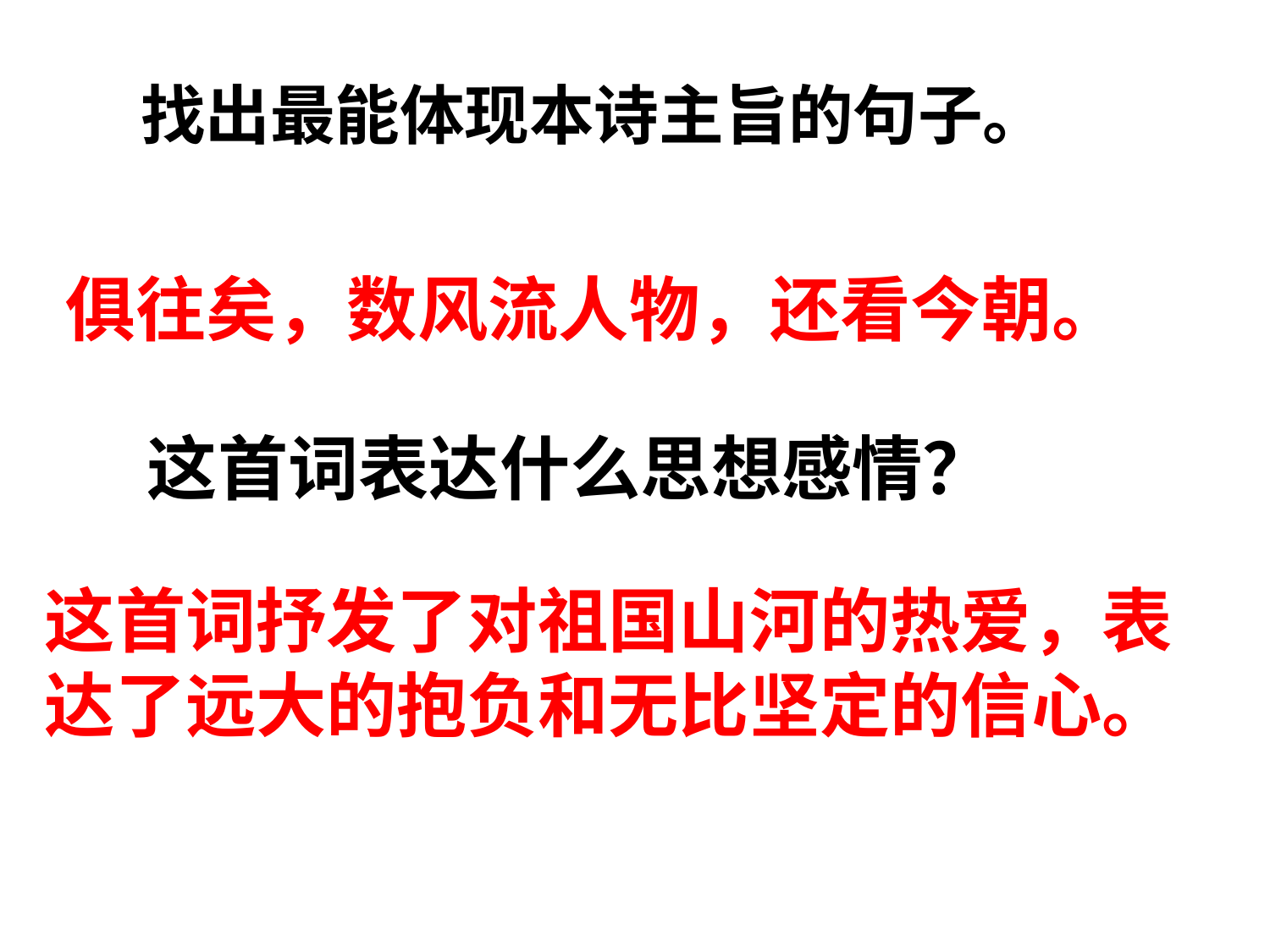

# 找出最能体现本诗主旨的句子。
俱往矣，数风流人物，还看今朝。
这首词表达什么思想感情？
这首词抒发了对祖国山河的热爱，表达了远大的抱负和无比坚定的信心。